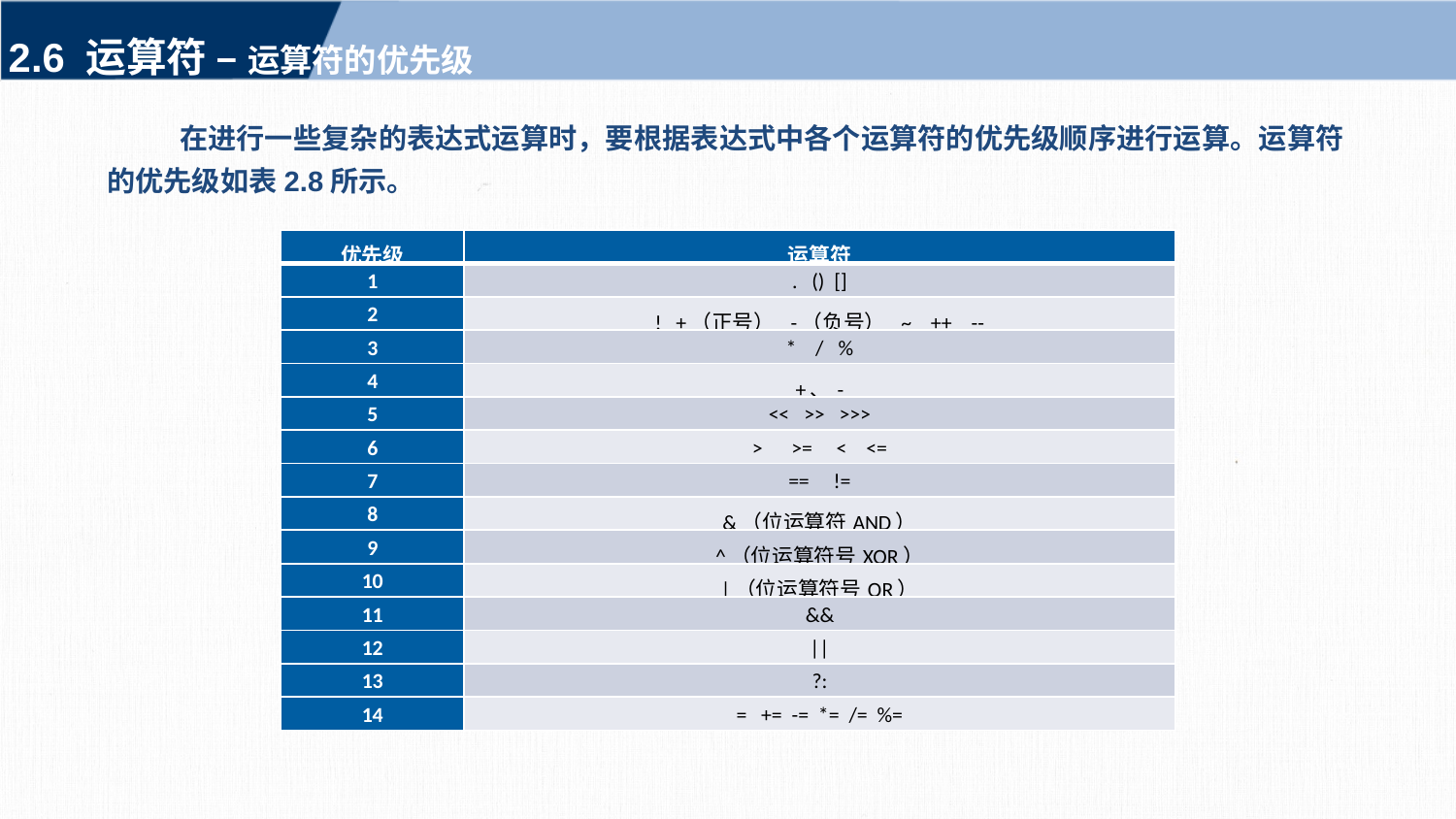

2.6 运算符 – 运算符的优先级
在进行一些复杂的表达式运算时，要根据表达式中各个运算符的优先级顺序进行运算。运算符的优先级如表2.8所示。
| 优先级 | 运算符 |
| --- | --- |
| 1 | . () [] |
| 2 | ! +（正号） -（负号） ~ ++ -- |
| 3 | \* / % |
| 4 | +、- |
| 5 | << >> >>> |
| 6 | > >= < <= |
| 7 | == != |
| 8 | &（位运算符AND） |
| 9 | ^（位运算符号XOR） |
| 10 | |（位运算符号OR） |
| 11 | && |
| 12 | || |
| 13 | ?: |
| 14 | = += -= \*= /= %= |